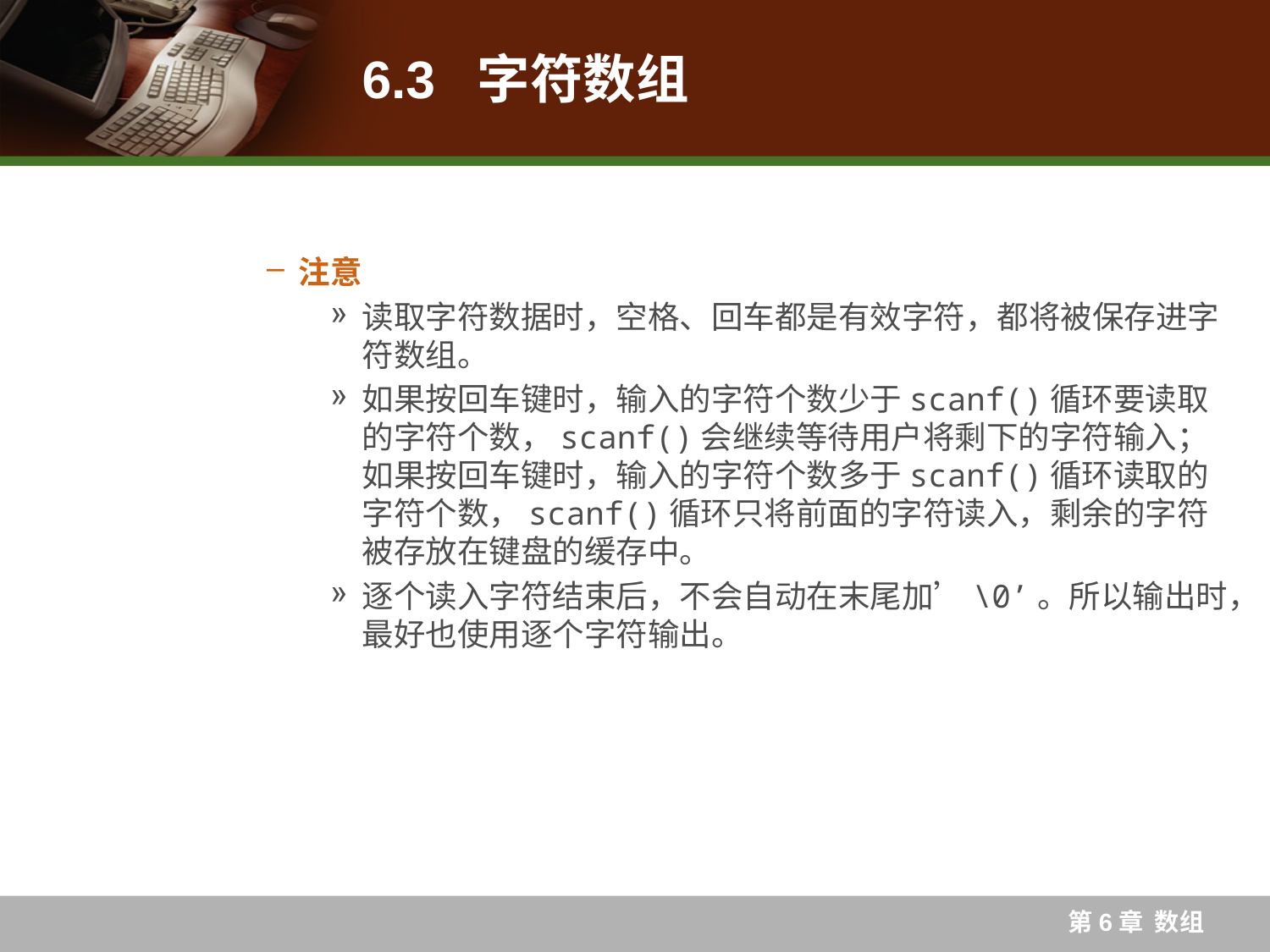

# 6.3  字符数组
注意
读取字符数据时，空格、回车都是有效字符，都将被保存进字符数组。
如果按回车键时，输入的字符个数少于scanf()循环要读取的字符个数，scanf()会继续等待用户将剩下的字符输入；如果按回车键时，输入的字符个数多于scanf()循环读取的字符个数，scanf()循环只将前面的字符读入，剩余的字符被存放在键盘的缓存中。
逐个读入字符结束后，不会自动在末尾加’\0’。所以输出时，最好也使用逐个字符输出。

第6章  数组